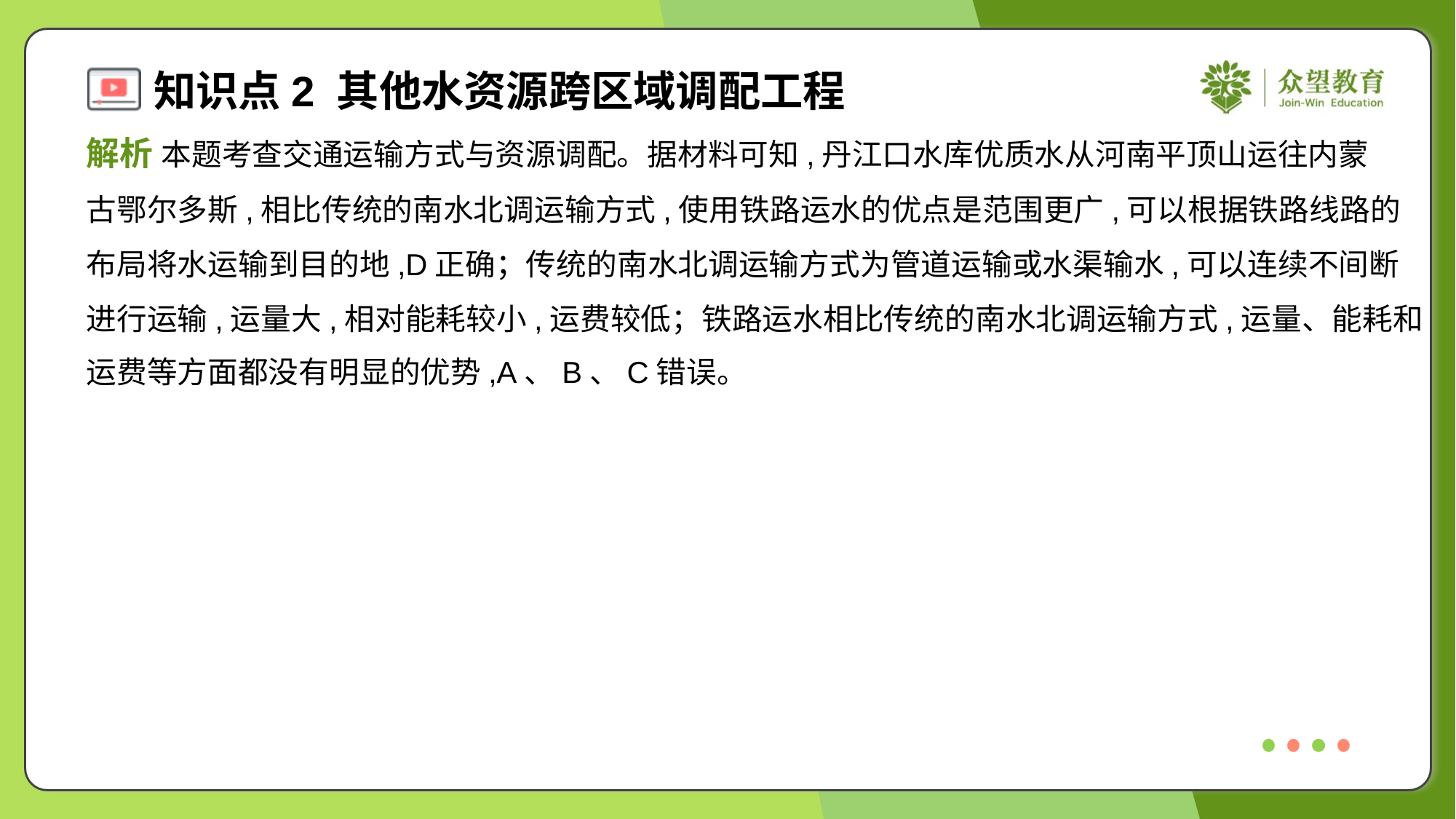

解析 本题考查交通运输方式与资源调配。据材料可知,丹江口水库优质水从河南平顶山运往内蒙
古鄂尔多斯,相比传统的南水北调运输方式,使用铁路运水的优点是范围更广,可以根据铁路线路的
布局将水运输到目的地,D正确；传统的南水北调运输方式为管道运输或水渠输水,可以连续不间断
进行运输,运量大,相对能耗较小,运费较低；铁路运水相比传统的南水北调运输方式,运量、能耗和
运费等方面都没有明显的优势,A、B、C错误。